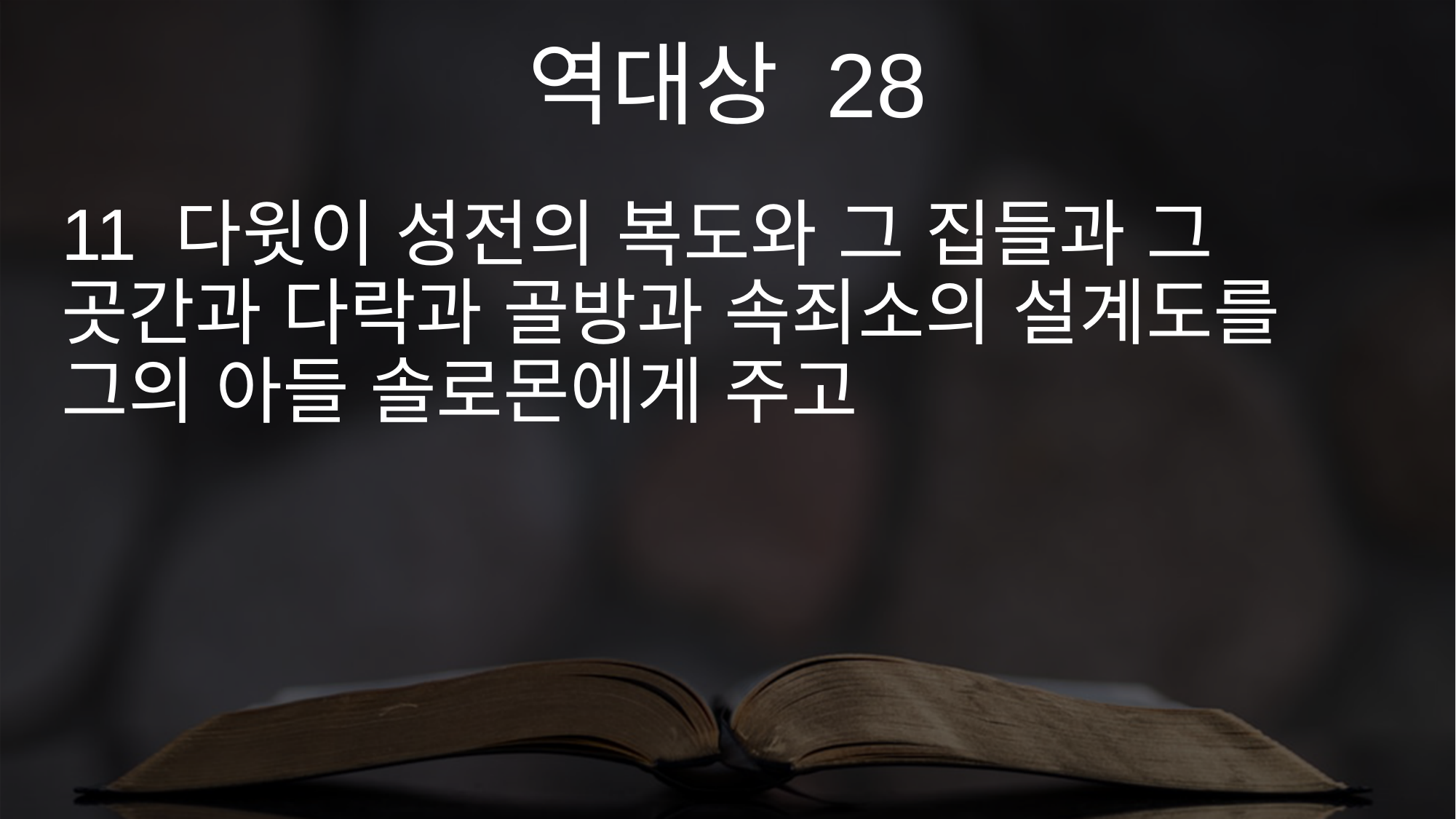

역대상 28
11 다윗이 성전의 복도와 그 집들과 그 곳간과 다락과 골방과 속죄소의 설계도를 그의 아들 솔로몬에게 주고